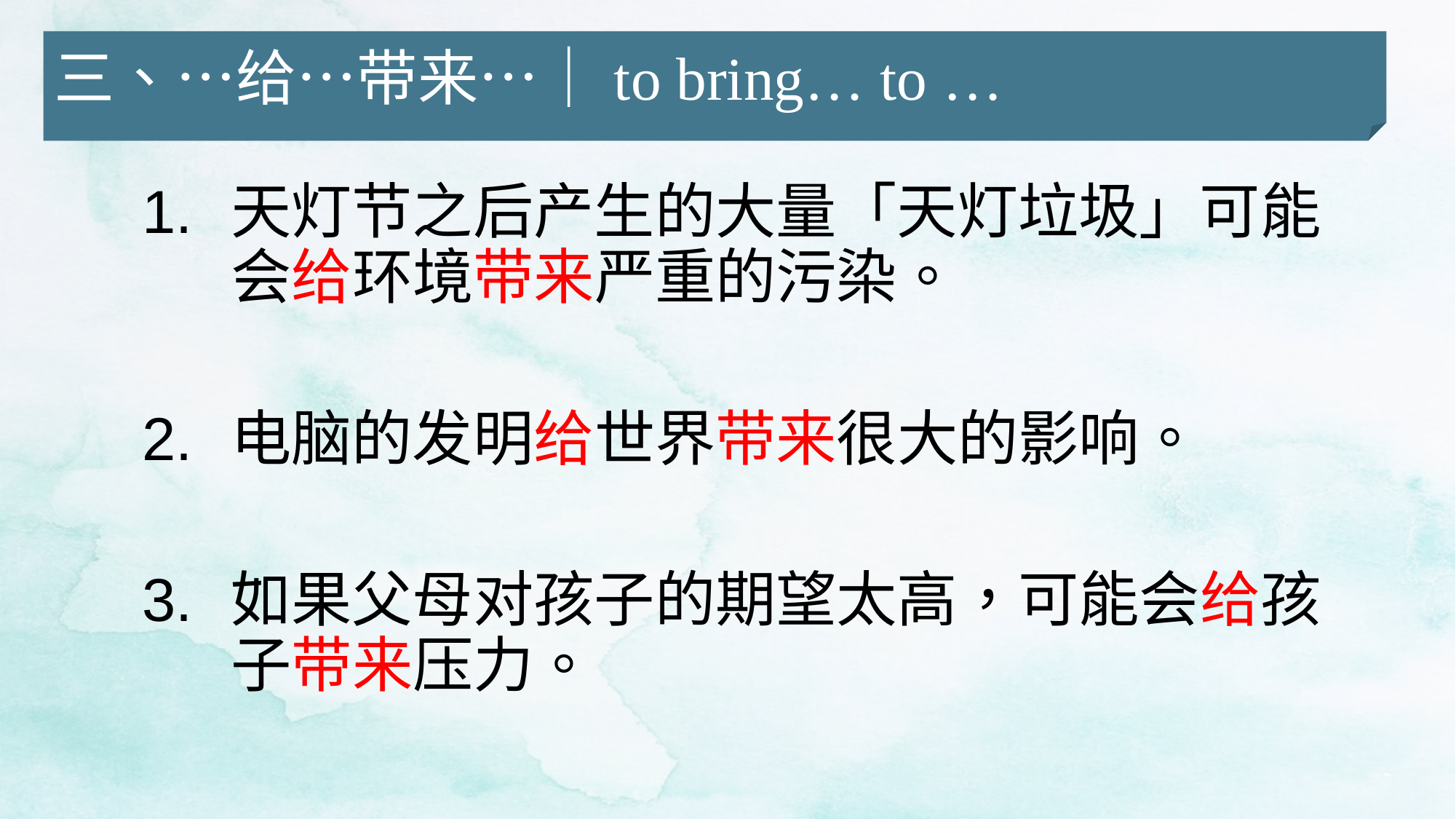

三、…给…带来…｜to bring… to …
天灯节之后产生的大量「天灯垃圾」可能会给环境带来严重的污染。

电脑的发明给世界带来很大的影响。

如果父母对孩子的期望太高，可能会给孩子带来压力。